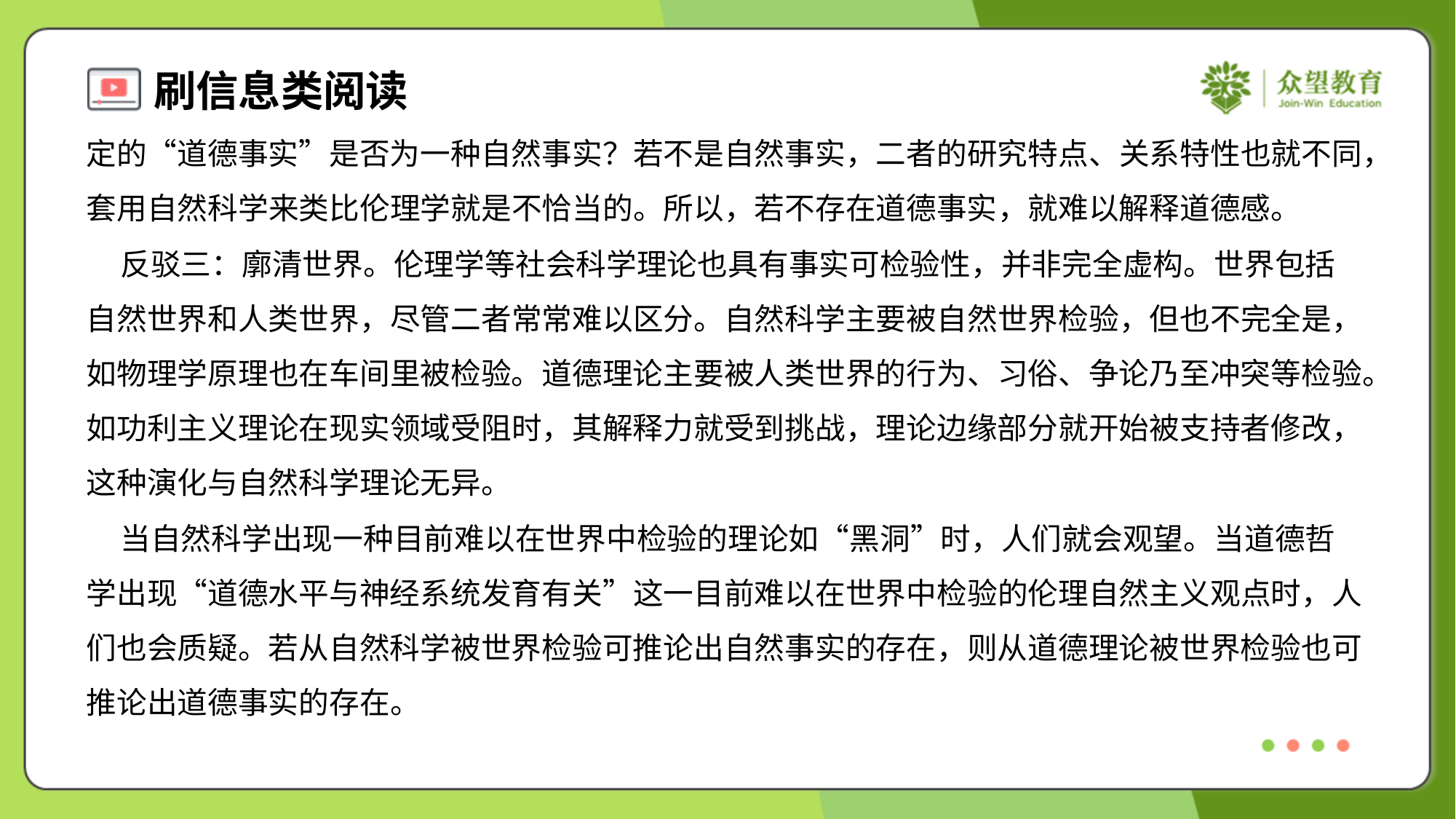

定的“道德事实”是否为一种自然事实？若不是自然事实，二者的研究特点、关系特性也就不同，
套用自然科学来类比伦理学就是不恰当的。所以，若不存在道德事实，就难以解释道德感。
    反驳三：廓清世界。伦理学等社会科学理论也具有事实可检验性，并非完全虚构。世界包括
自然世界和人类世界，尽管二者常常难以区分。自然科学主要被自然世界检验，但也不完全是，
如物理学原理也在车间里被检验。道德理论主要被人类世界的行为、习俗、争论乃至冲突等检验。
如功利主义理论在现实领域受阻时，其解释力就受到挑战，理论边缘部分就开始被支持者修改，
这种演化与自然科学理论无异。
    当自然科学出现一种目前难以在世界中检验的理论如“黑洞”时，人们就会观望。当道德哲
学出现“道德水平与神经系统发育有关”这一目前难以在世界中检验的伦理自然主义观点时，人
们也会质疑。若从自然科学被世界检验可推论出自然事实的存在，则从道德理论被世界检验也可
推论出道德事实的存在。